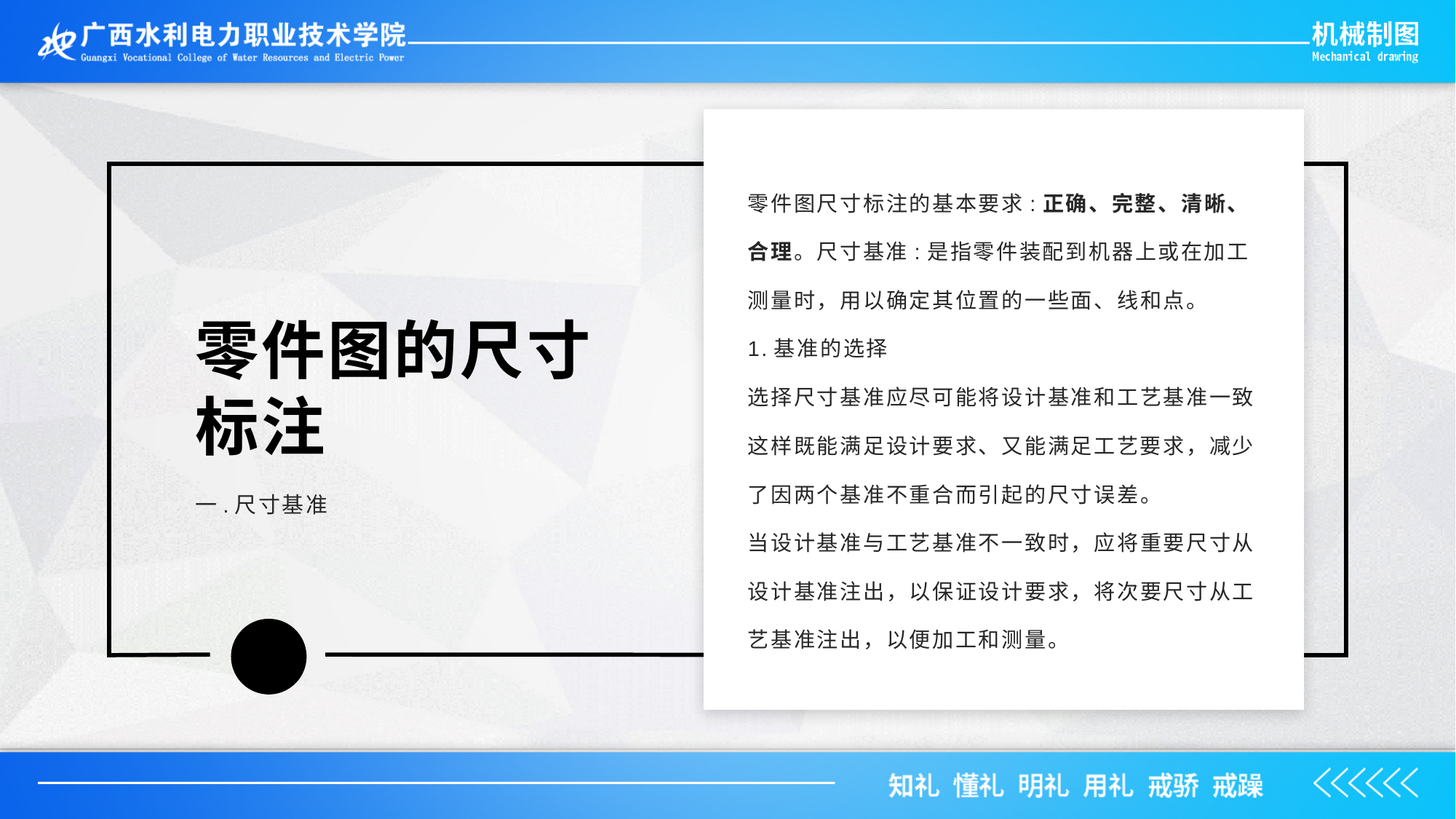

零件图尺寸标注的基本要求:正确、完整、清晰、合理。尺寸基准:是指零件装配到机器上或在加工测量时，用以确定其位置的一些面、线和点。
1.基准的选择
选择尺寸基准应尽可能将设计基准和工艺基准一致这样既能满足设计要求、又能满足工艺要求，减少了因两个基准不重合而引起的尺寸误差。
当设计基准与工艺基准不一致时，应将重要尺寸从设计基准注出，以保证设计要求，将次要尺寸从工艺基准注出，以便加工和测量。

零件图的尺寸标注
一.尺寸基准